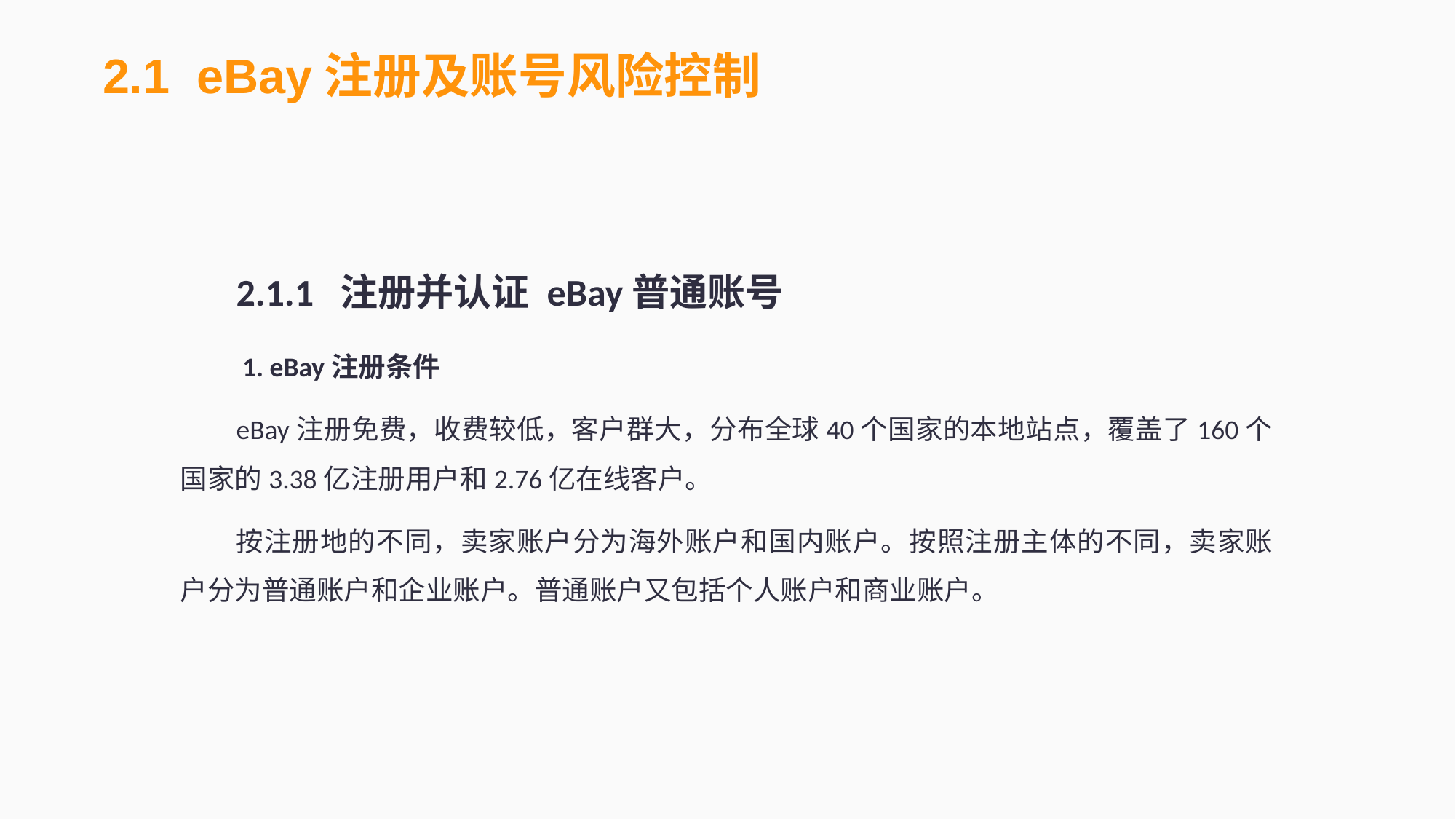

2.1  eBay注册及账号风险控制
2.1.1  注册并认证 eBay普通账号
 1. eBay注册条件
eBay注册免费，收费较低，客户群大，分布全球40个国家的本地站点，覆盖了160个国家的3.38亿注册用户和2.76亿在线客户。
按注册地的不同，卖家账户分为海外账户和国内账户。按照注册主体的不同，卖家账户分为普通账户和企业账户。普通账户又包括个人账户和商业账户。